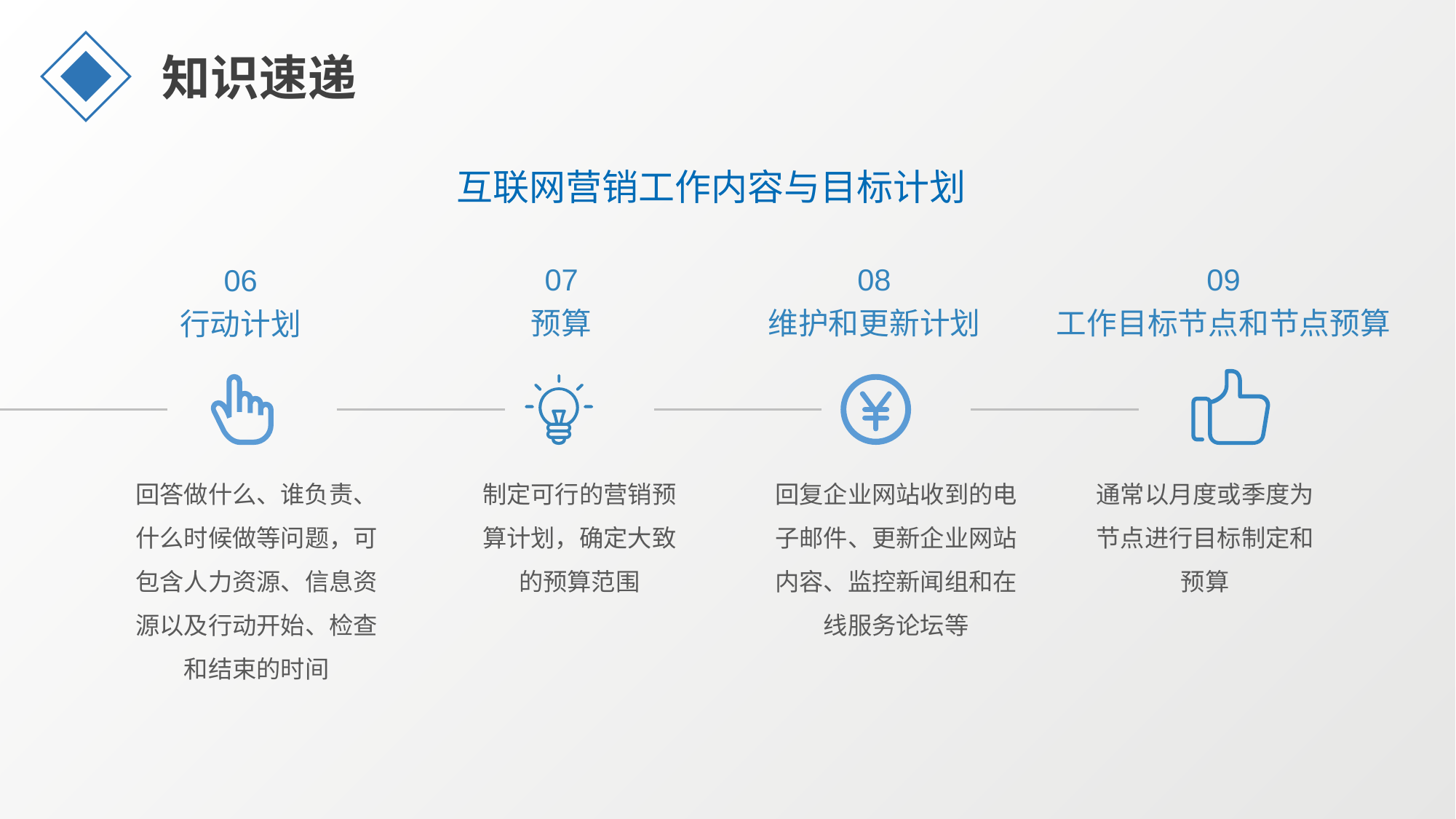

知识速递
互联网营销工作内容与目标计划
06
行动计划
07
预算
08
维护和更新计划
09
工作目标节点和节点预算

回答做什么、谁负责、什么时候做等问题，可包含人力资源、信息资源以及行动开始、检查和结束的时间
制定可行的营销预算计划，确定大致的预算范围
回复企业网站收到的电子邮件、更新企业网站内容、监控新闻组和在线服务论坛等
通常以月度或季度为节点进行目标制定和预算